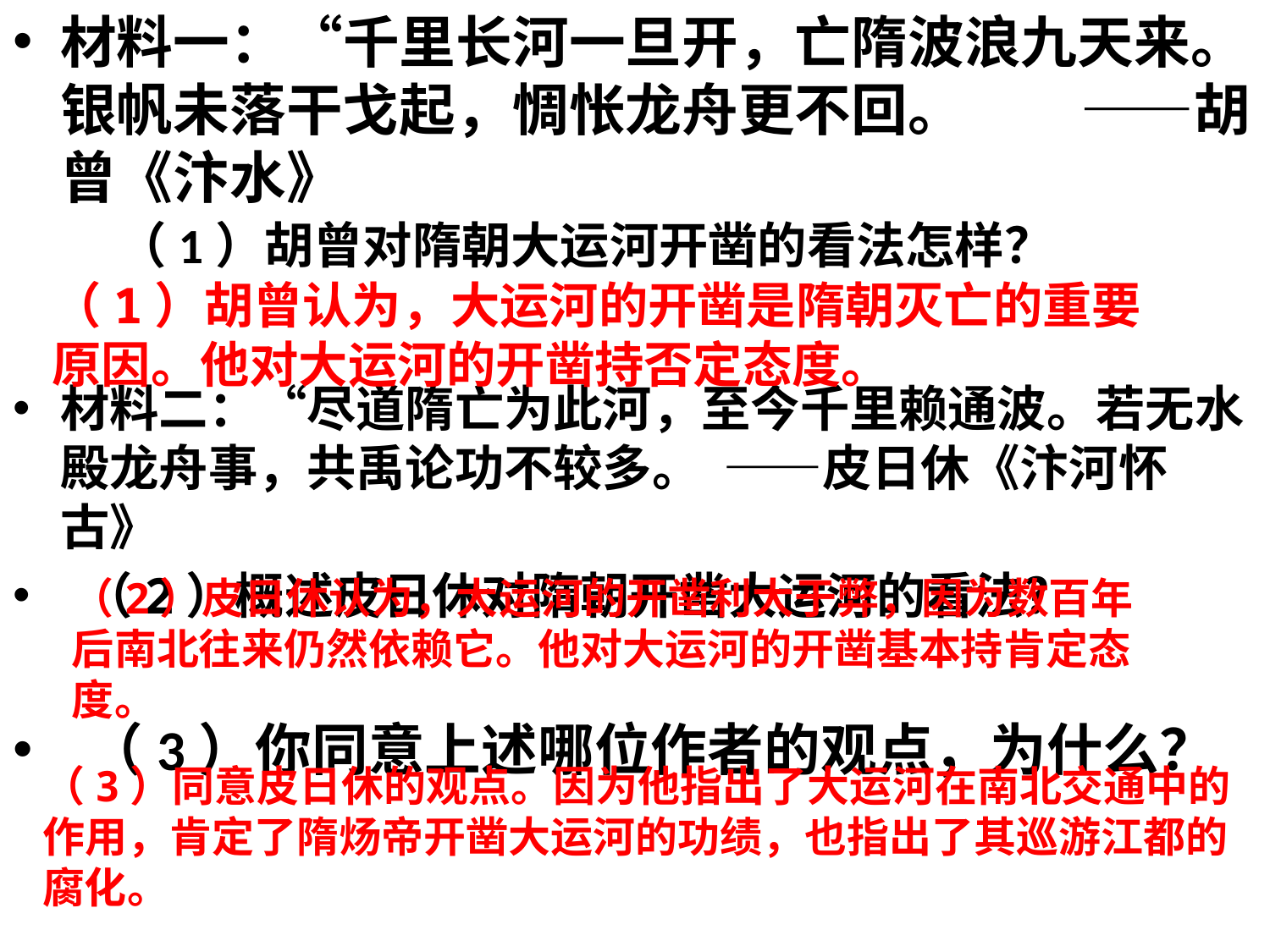

材料一：“千里长河一旦开，亡隋波浪九天来。银帆未落干戈起，惆怅龙舟更不回。         ——胡曾《汴水》

材料二：“尽道隋亡为此河，至今千里赖通波。若无水殿龙舟事，共禹论功不较多。  ——皮日休《汴河怀古》
 （2）概述皮日休对隋朝开凿大运河的看法？

 （3）你同意上述哪位作者的观点，为什么？

（1）胡曾对隋朝大运河开凿的看法怎样？
（1）胡曾认为，大运河的开凿是隋朝灭亡的重要原因。他对大运河的开凿持否定态度。
（2）皮日休认为，大运河的开凿利大于弊，因为数百年后南北往来仍然依赖它。他对大运河的开凿基本持肯定态度。
（3）同意皮日休的观点。因为他指出了大运河在南北交通中的作用，肯定了隋炀帝开凿大运河的功绩，也指出了其巡游江都的腐化。